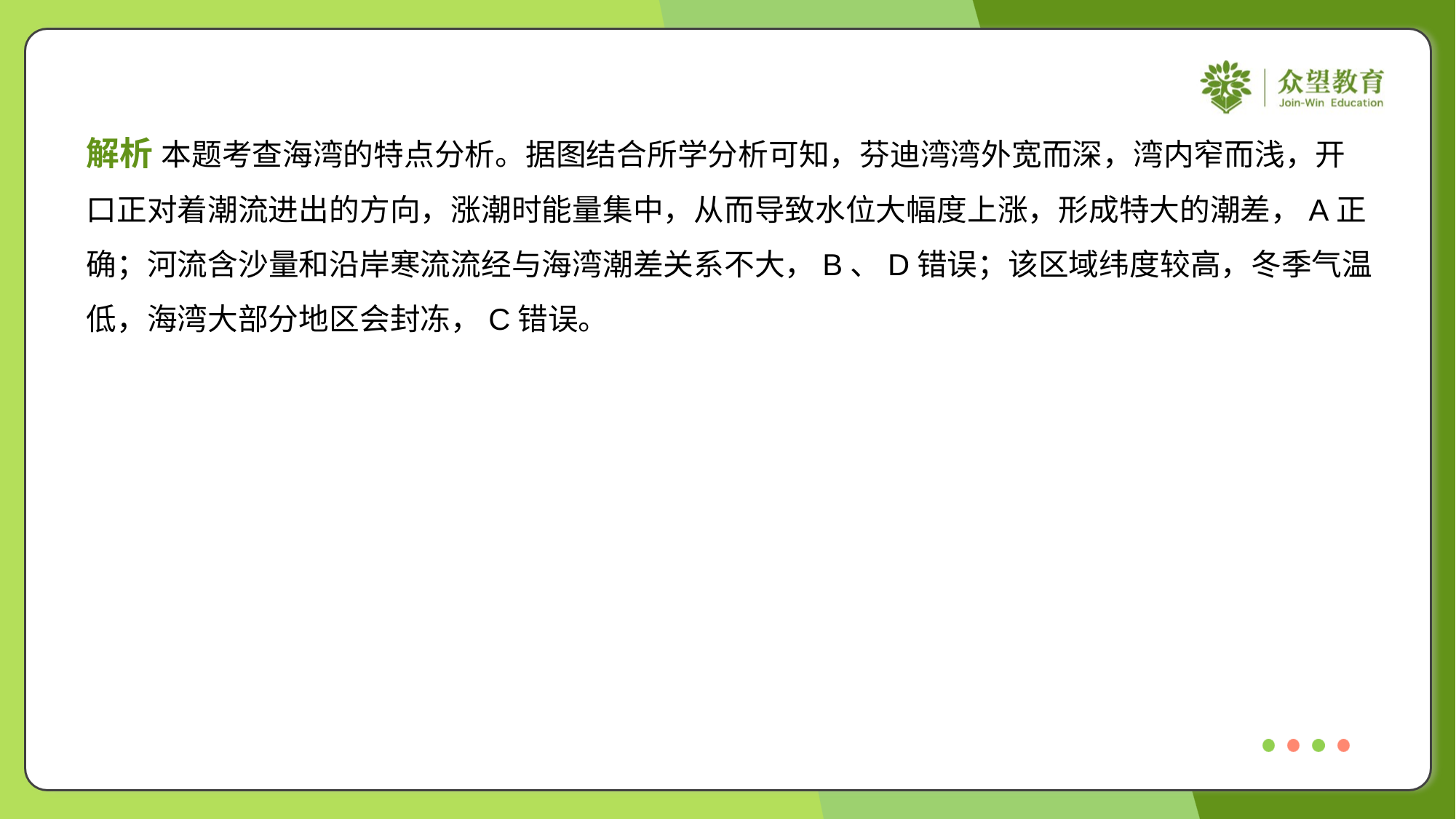

解析 本题考查海湾的特点分析。据图结合所学分析可知，芬迪湾湾外宽而深，湾内窄而浅，开
口正对着潮流进出的方向，涨潮时能量集中，从而导致水位大幅度上涨，形成特大的潮差，A正
确；河流含沙量和沿岸寒流流经与海湾潮差关系不大，B、D错误；该区域纬度较高，冬季气温
低，海湾大部分地区会封冻，C错误。